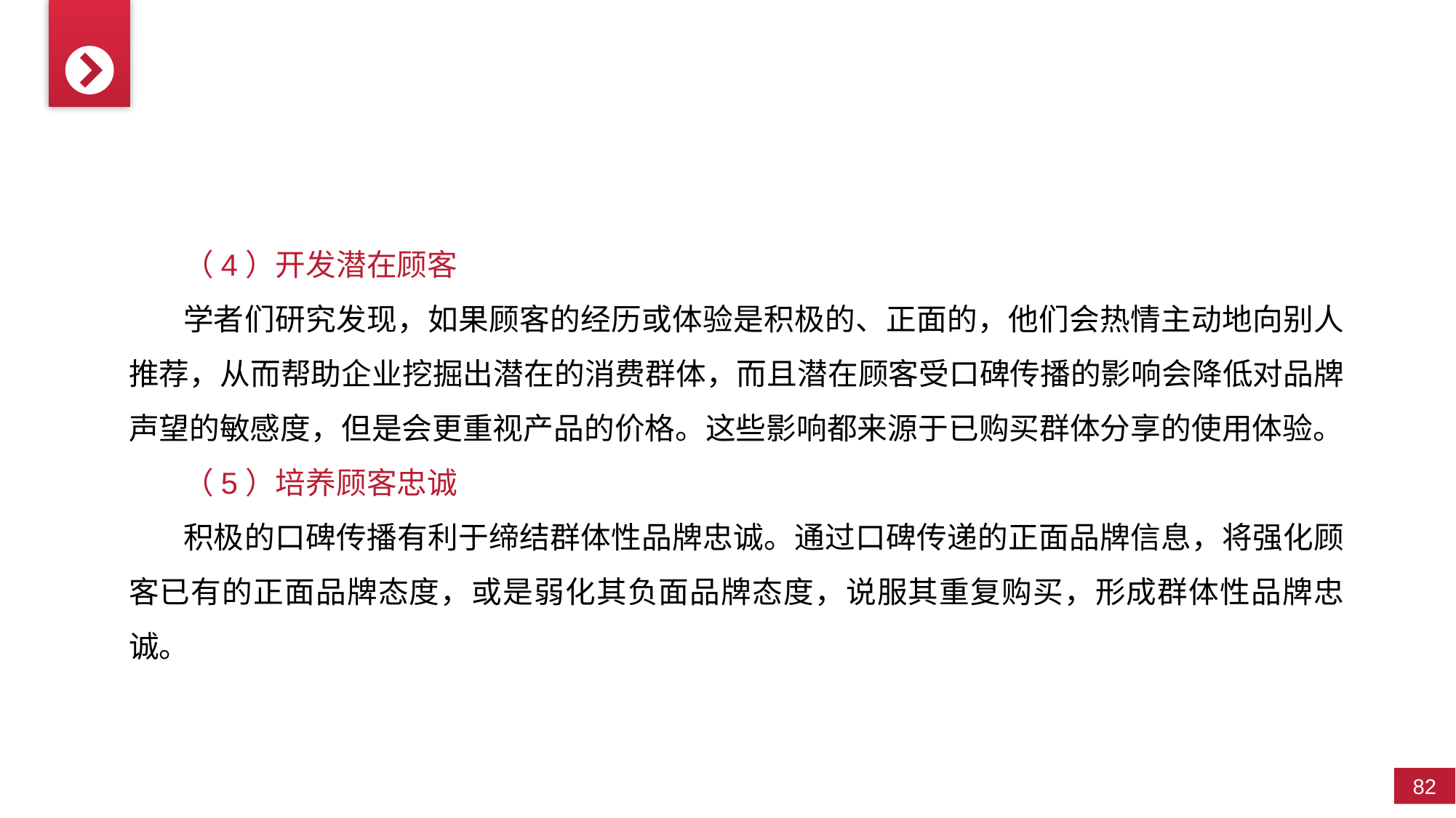

（4）开发潜在顾客
学者们研究发现，如果顾客的经历或体验是积极的、正面的，他们会热情主动地向别人推荐，从而帮助企业挖掘出潜在的消费群体，而且潜在顾客受口碑传播的影响会降低对品牌声望的敏感度，但是会更重视产品的价格。这些影响都来源于已购买群体分享的使用体验。
（5）培养顾客忠诚
积极的口碑传播有利于缔结群体性品牌忠诚。通过口碑传递的正面品牌信息，将强化顾客已有的正面品牌态度，或是弱化其负面品牌态度，说服其重复购买，形成群体性品牌忠诚。